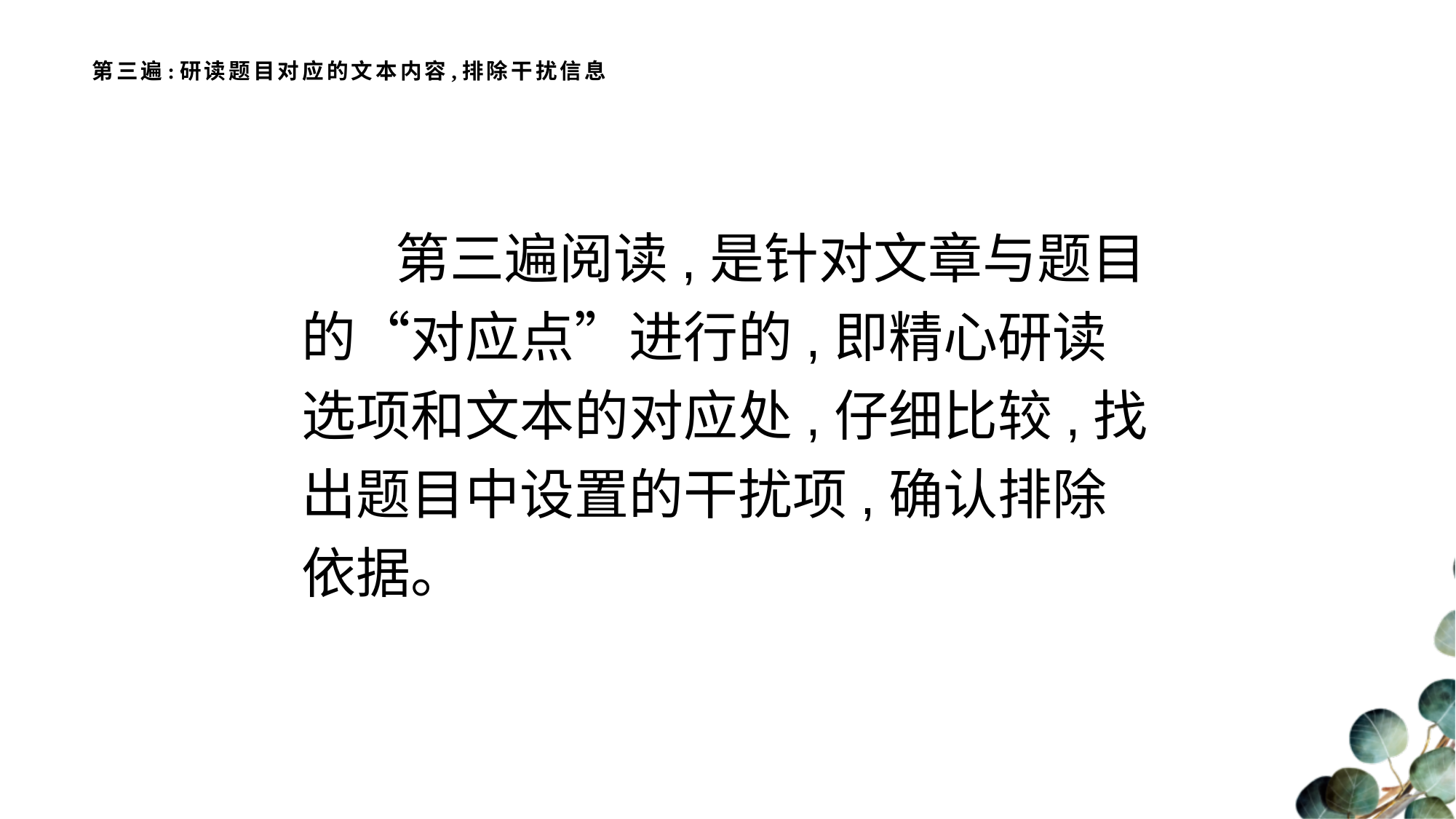

# 第三遍:研读题目对应的文本内容,排除干扰信息
    第三遍阅读,是针对文章与题目的“对应点”进行的,即精心研读选项和文本的对应处,仔细比较,找出题目中设置的干扰项,确认排除依据。